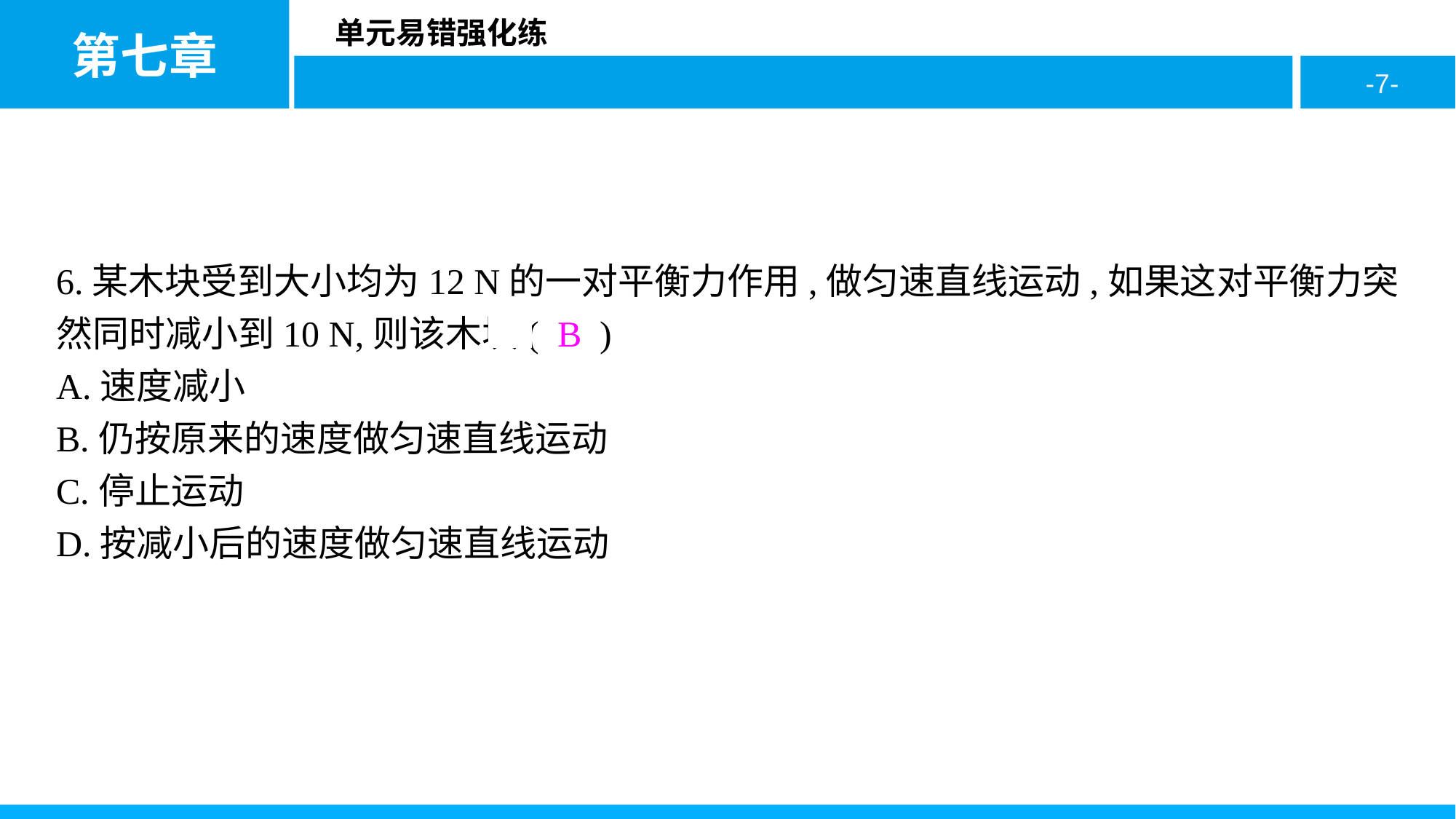

6.某木块受到大小均为12 N的一对平衡力作用,做匀速直线运动,如果这对平衡力突然同时减小到10 N,则该木块(  B  )
A.速度减小
B.仍按原来的速度做匀速直线运动
C.停止运动
D.按减小后的速度做匀速直线运动